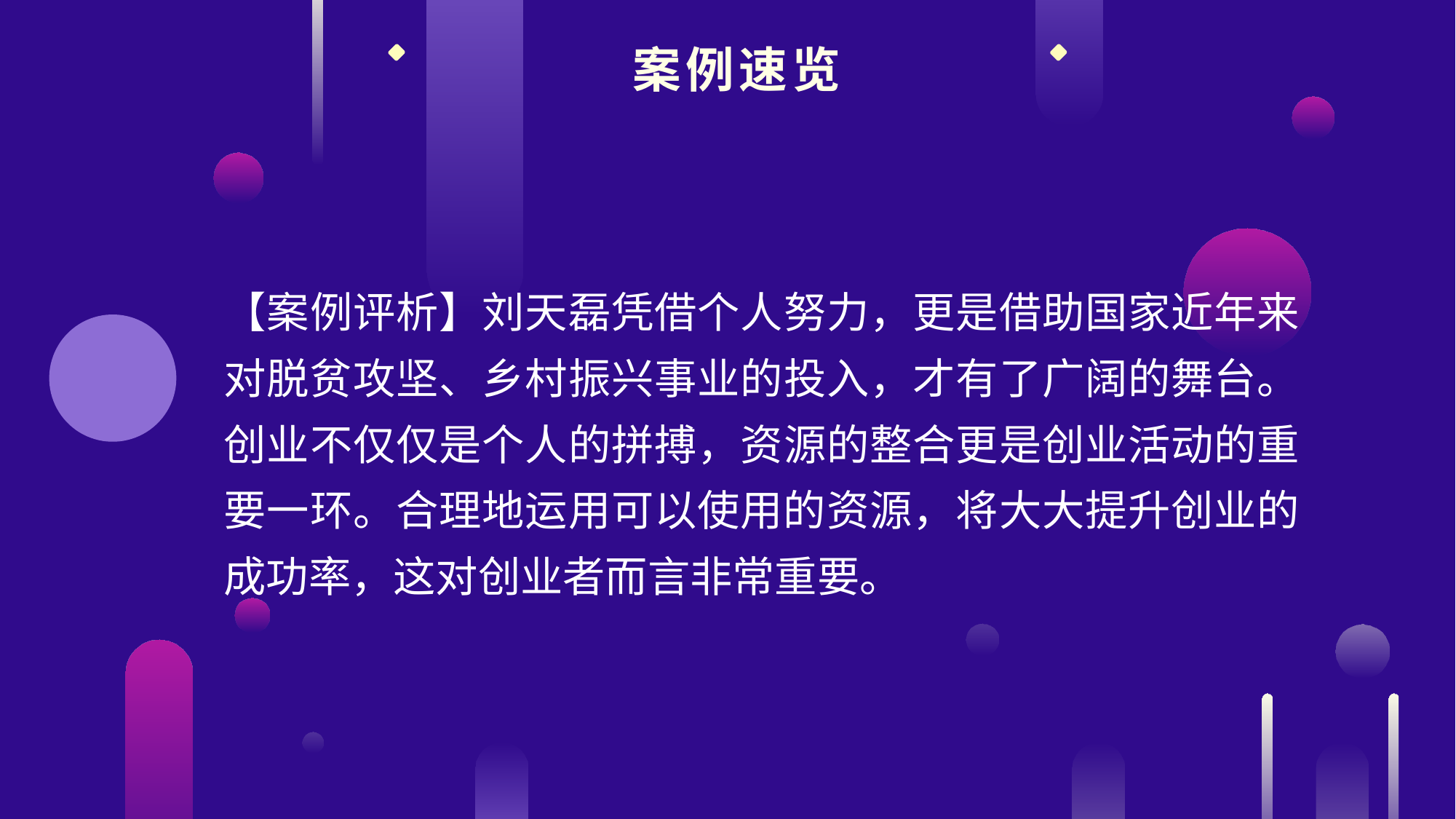

案例速览

【案例评析】刘天磊凭借个人努力，更是借助国家近年来对脱贫攻坚、乡村振兴事业的投入，才有了广阔的舞台。创业不仅仅是个人的拼搏，资源的整合更是创业活动的重要一环。合理地运用可以使用的资源，将大大提升创业的成功率，这对创业者而言非常重要。